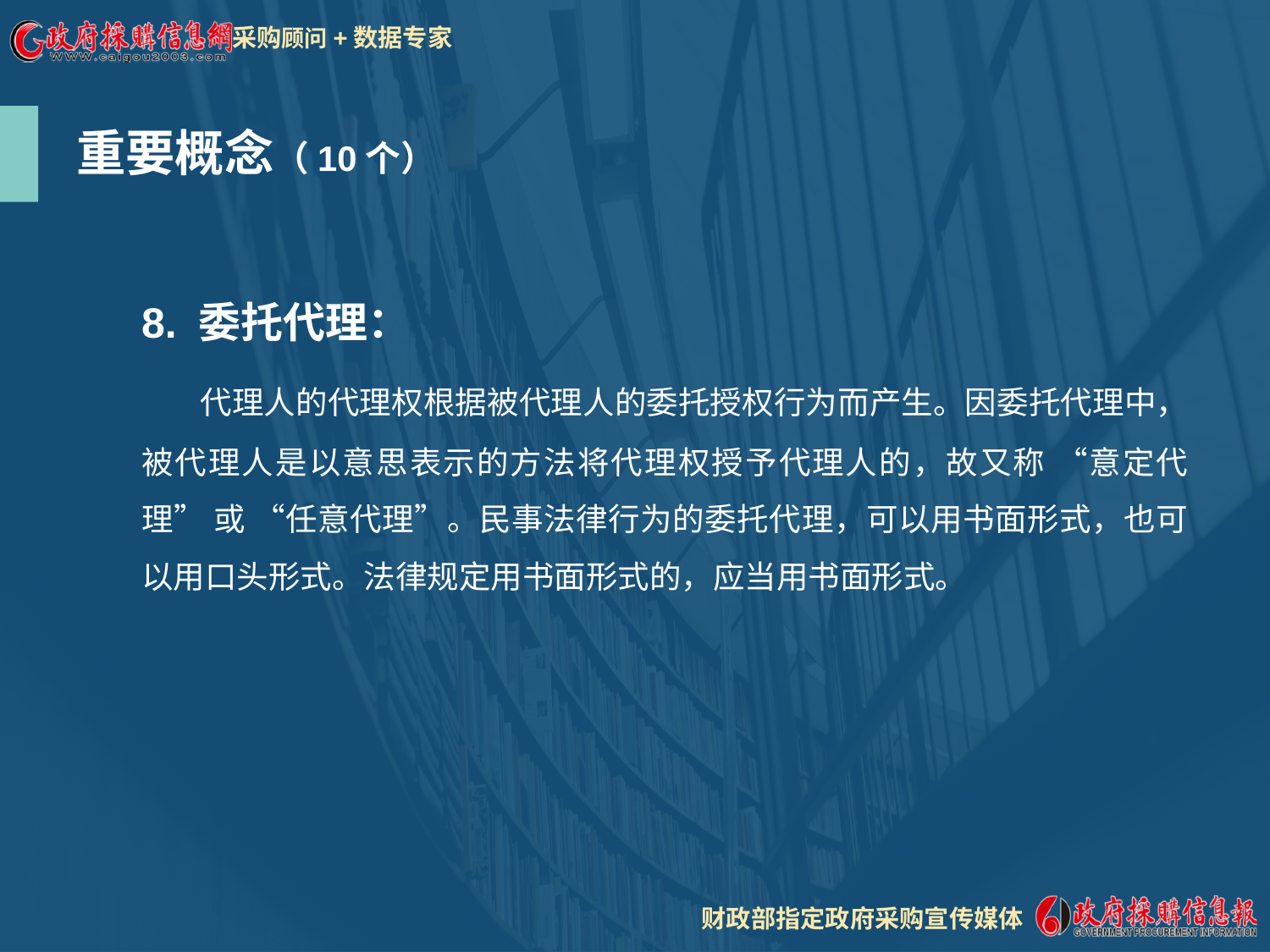

重要概念（10个）
8. 委托代理：
     代理人的代理权根据被代理人的委托授权行为而产生。因委托代理中，被代理人是以意思表示的方法将代理权授予代理人的，故又称 “意定代理” 或 “任意代理”。民事法律行为的委托代理，可以用书面形式，也可以用口头形式。法律规定用书面形式的，应当用书面形式。